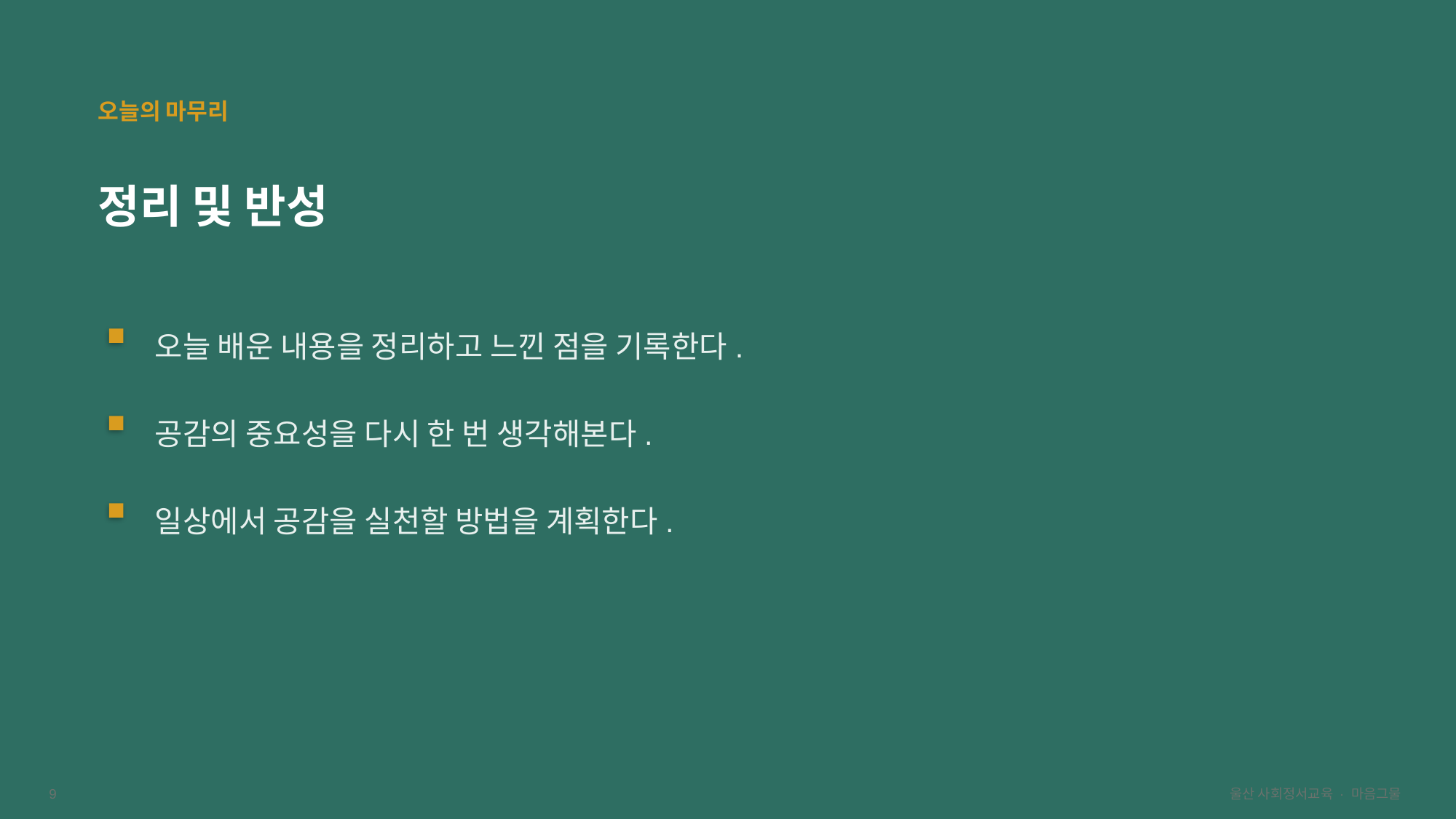

오늘의 마무리
정리 및 반성
오늘 배운 내용을 정리하고 느낀 점을 기록한다.

공감의 중요성을 다시 한 번 생각해본다.

일상에서 공감을 실천할 방법을 계획한다.

9
울산 사회정서교육 · 마음그물